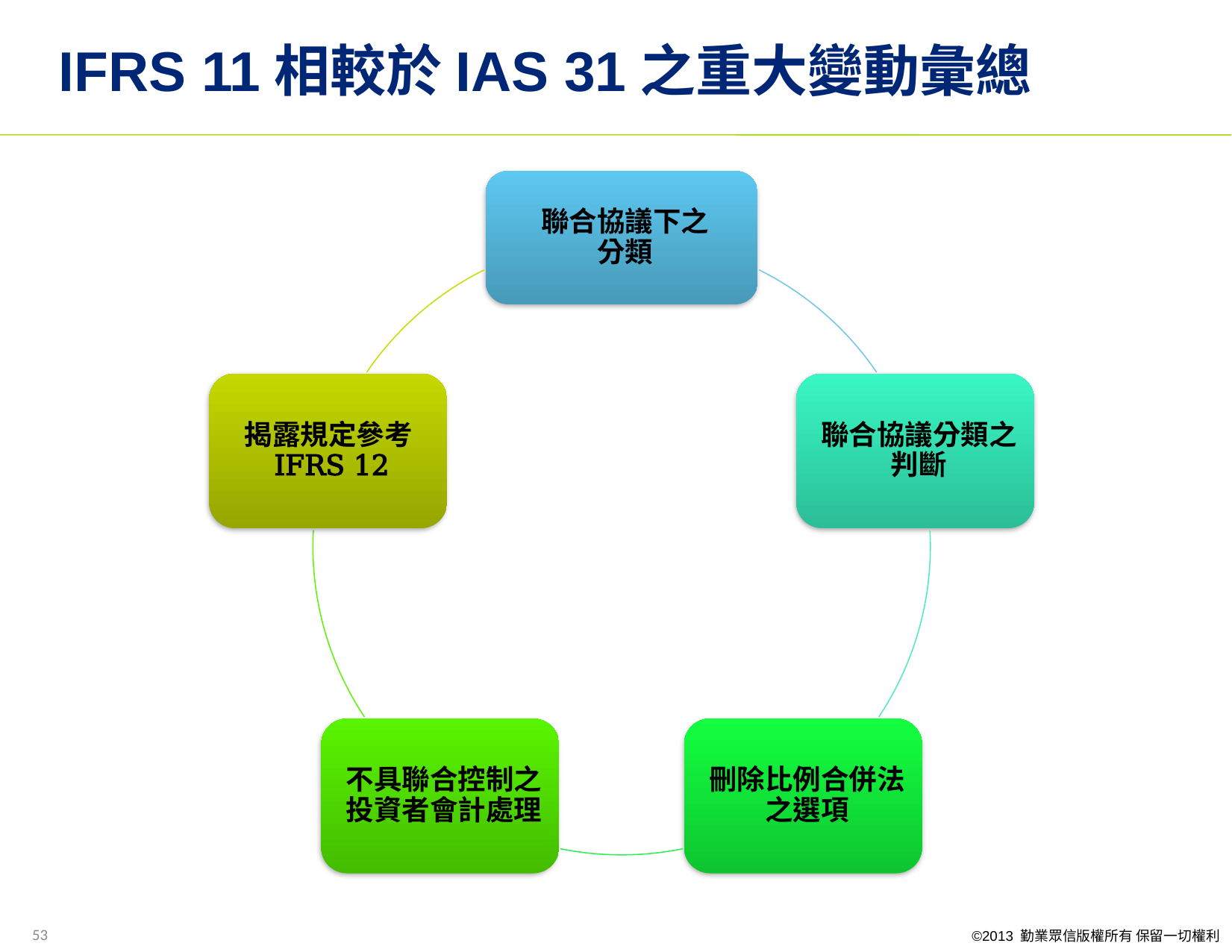

# IFRS 11相較於IAS 31之重大變動彙總
聯合協議下之
分類
聯合協議分類之判斷
刪除比例合併法之選項
不具聯合控制之投資者會計處理
揭露規定參考IFRS 12
53